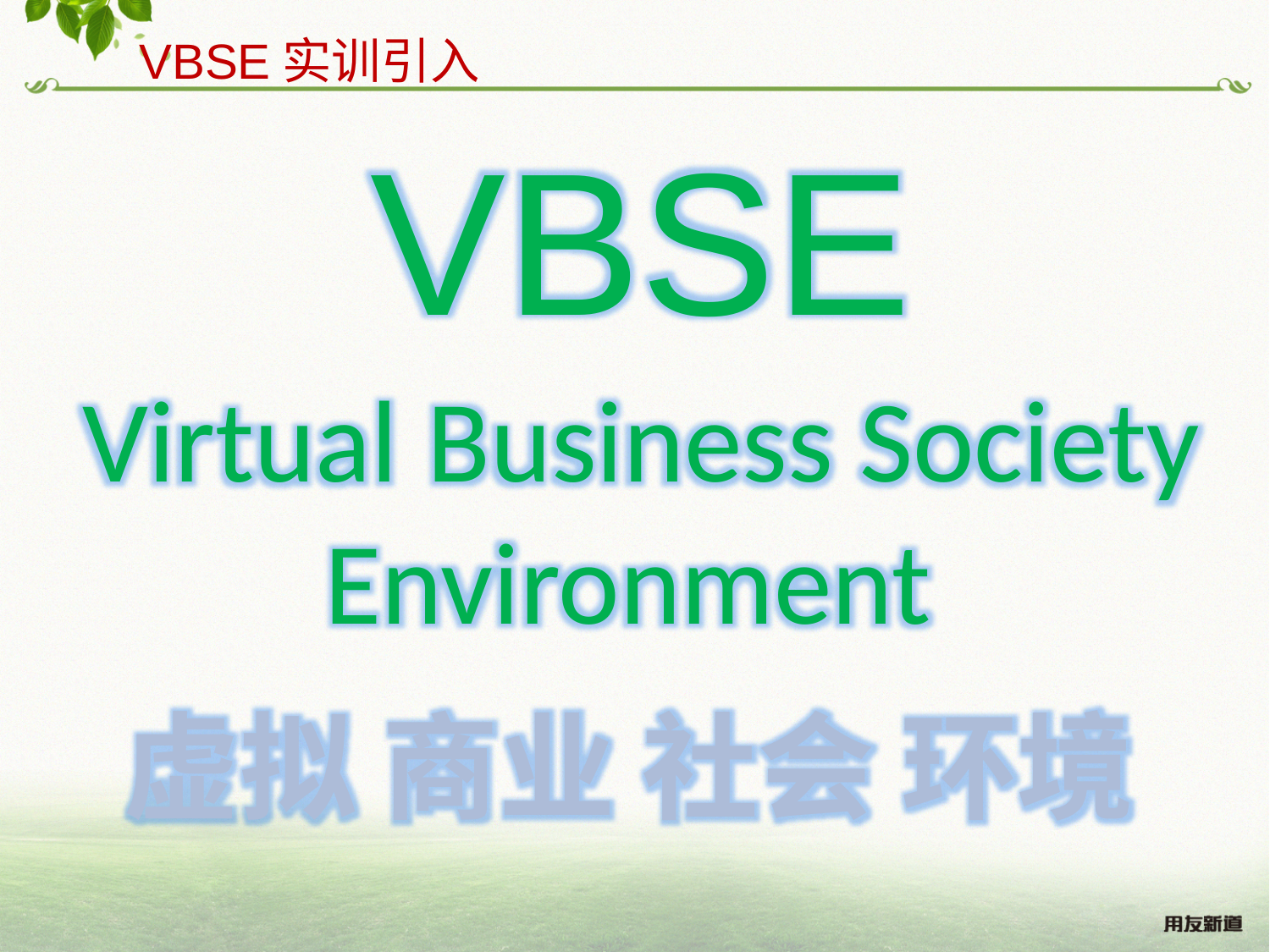

VBSE实训引入
VBSE
Virtual Business Society Environment

虚拟 商业 社会 环境